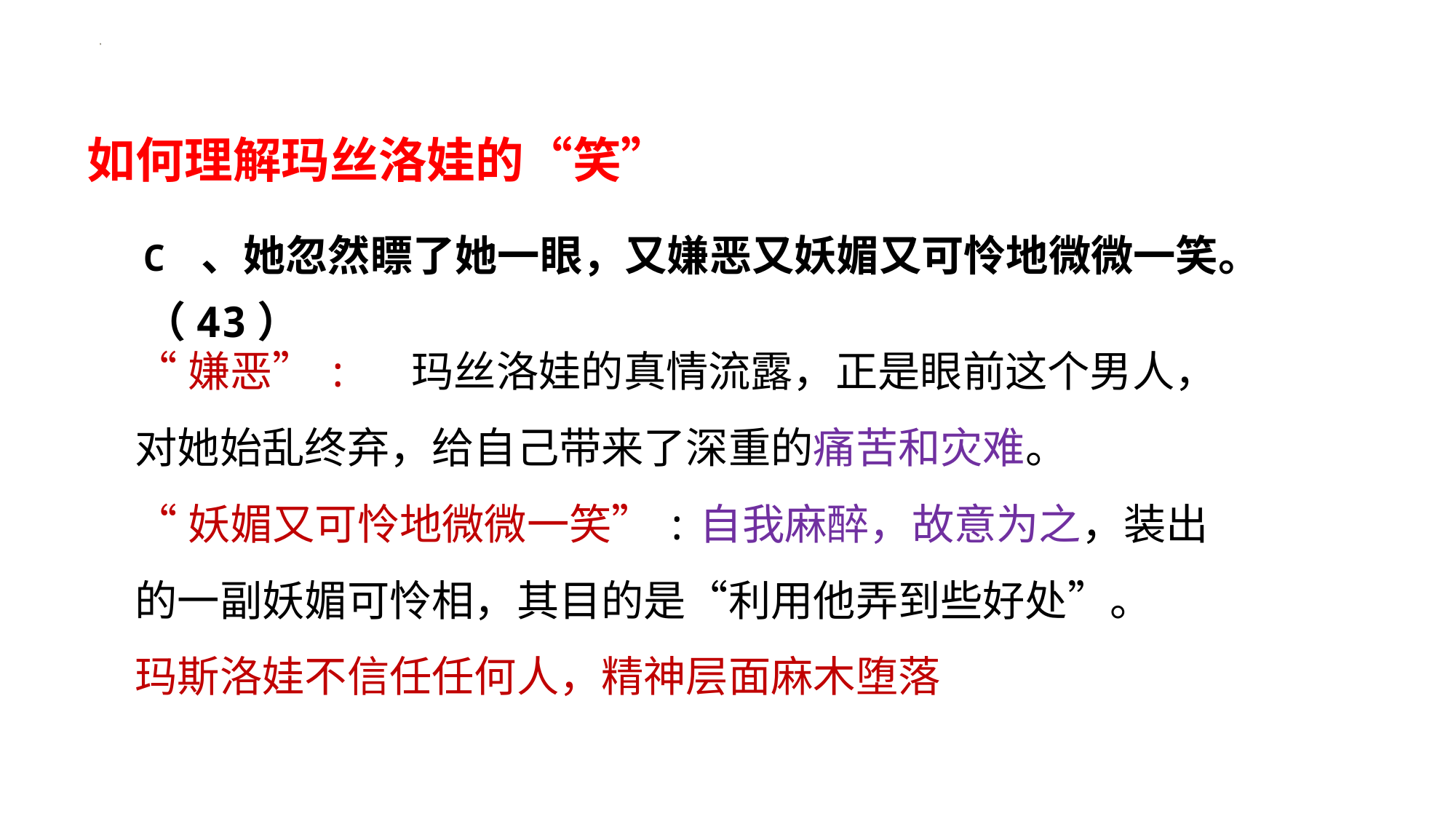

如何理解玛丝洛娃的“笑”
C 、她忽然瞟了她一眼，又嫌恶又妖媚又可怜地微微一笑。（43）

“嫌恶”:  玛丝洛娃的真情流露，正是眼前这个男人，对她始乱终弃，给自己带来了深重的痛苦和灾难。
“妖媚又可怜地微微一笑”:自我麻醉，故意为之，装出的一副妖媚可怜相，其目的是“利用他弄到些好处”。
玛斯洛娃不信任任何人，精神层面麻木堕落